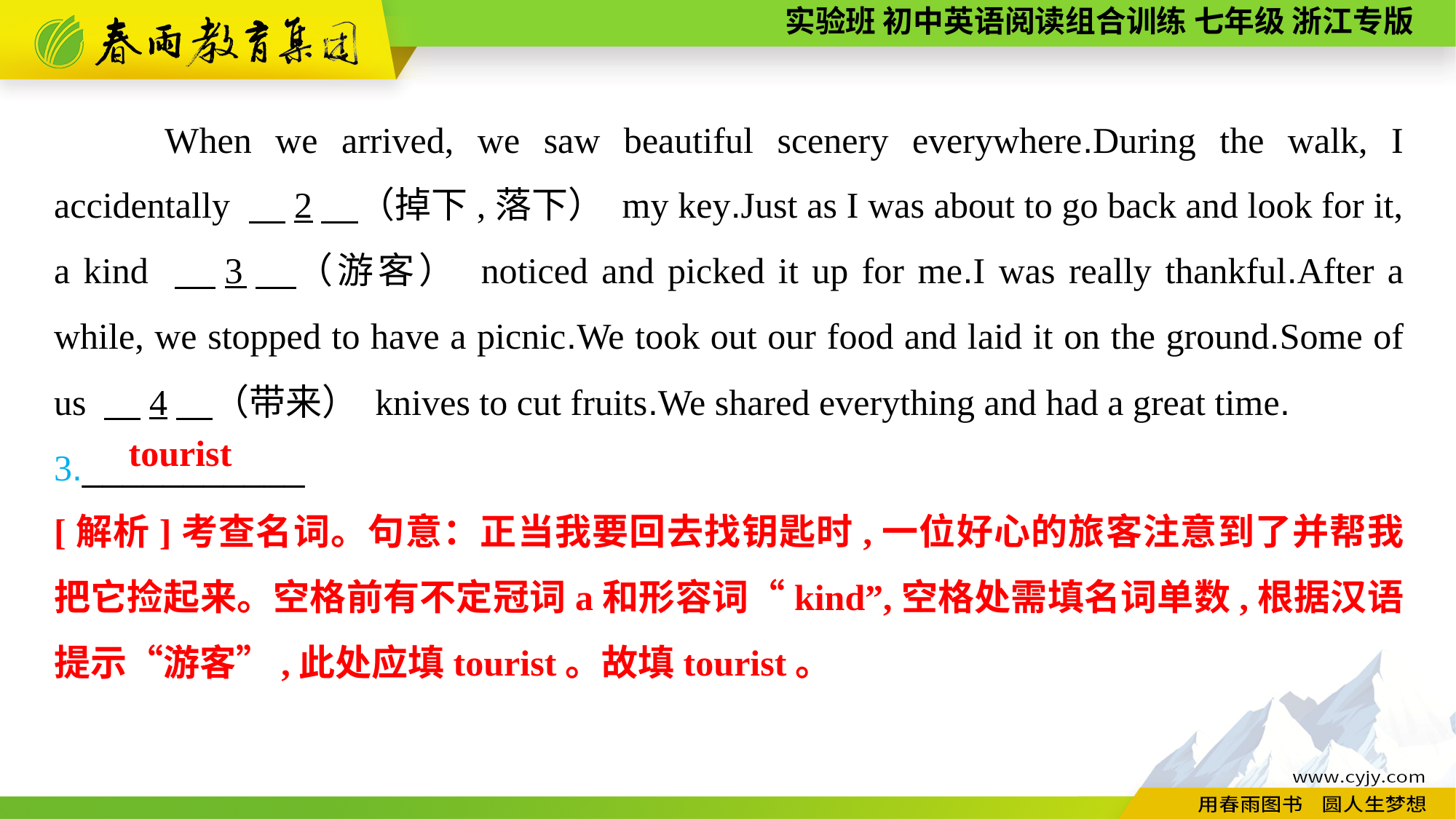

When we arrived, we saw beautiful scenery everywhere.During the walk, I accidentally 　2　（掉下,落下） my key.Just as I was about to go back and look for it, a kind 　3　（游客） noticed and picked it up for me.I was really thankful.After a while, we stopped to have a picnic.We took out our food and laid it on the ground.Some of us 　4　（带来） knives to cut fruits.We shared everything and had a great time.
3.___________
tourist
[解析]考查名词。句意：正当我要回去找钥匙时,一位好心的旅客注意到了并帮我把它捡起来。空格前有不定冠词a和形容词“kind”,空格处需填名词单数,根据汉语提示“游客”,此处应填tourist。故填tourist。